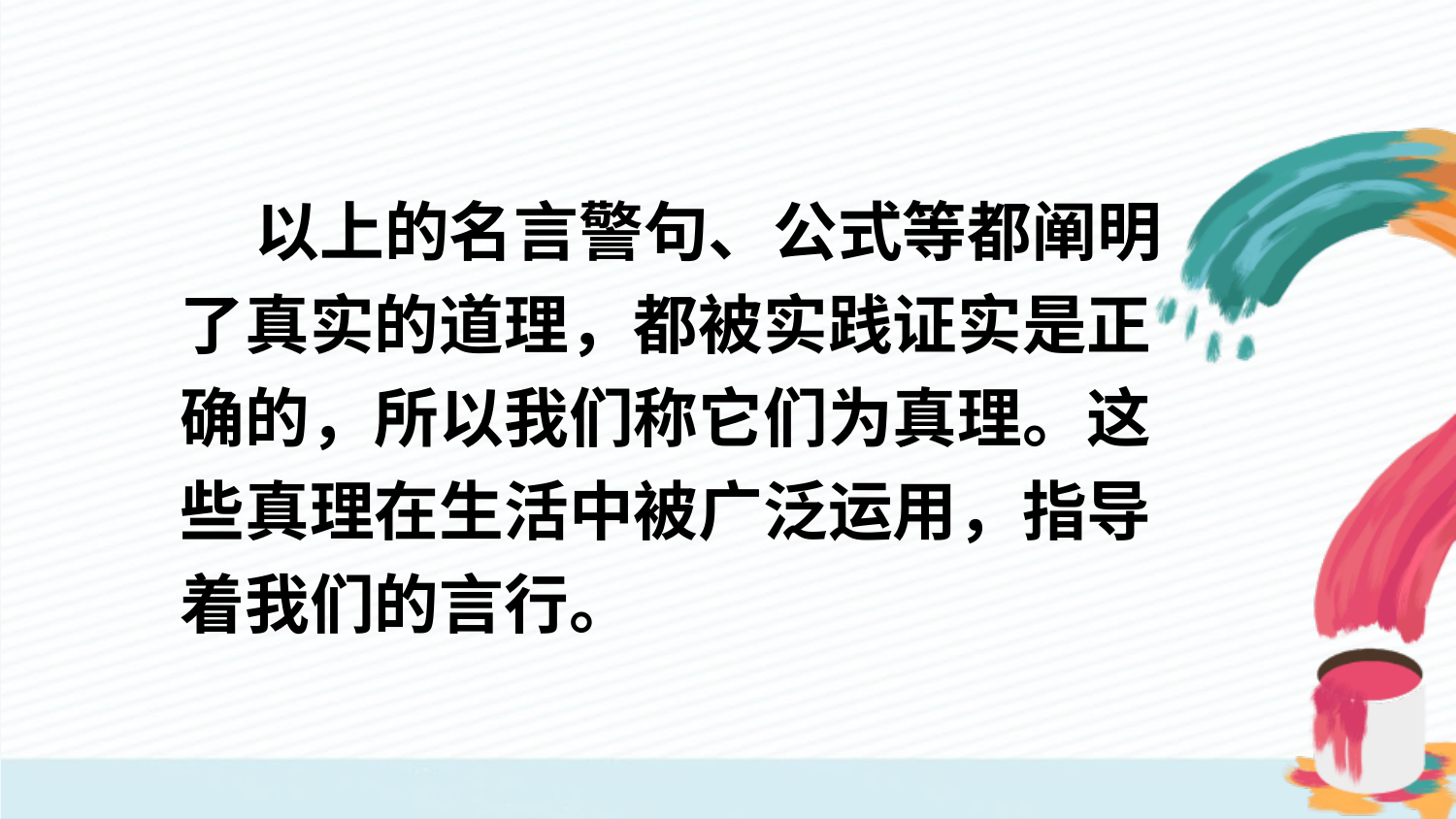

以上的名言警句、公式等都阐明了真实的道理，都被实践证实是正确的，所以我们称它们为真理。这些真理在生活中被广泛运用，指导着我们的言行。